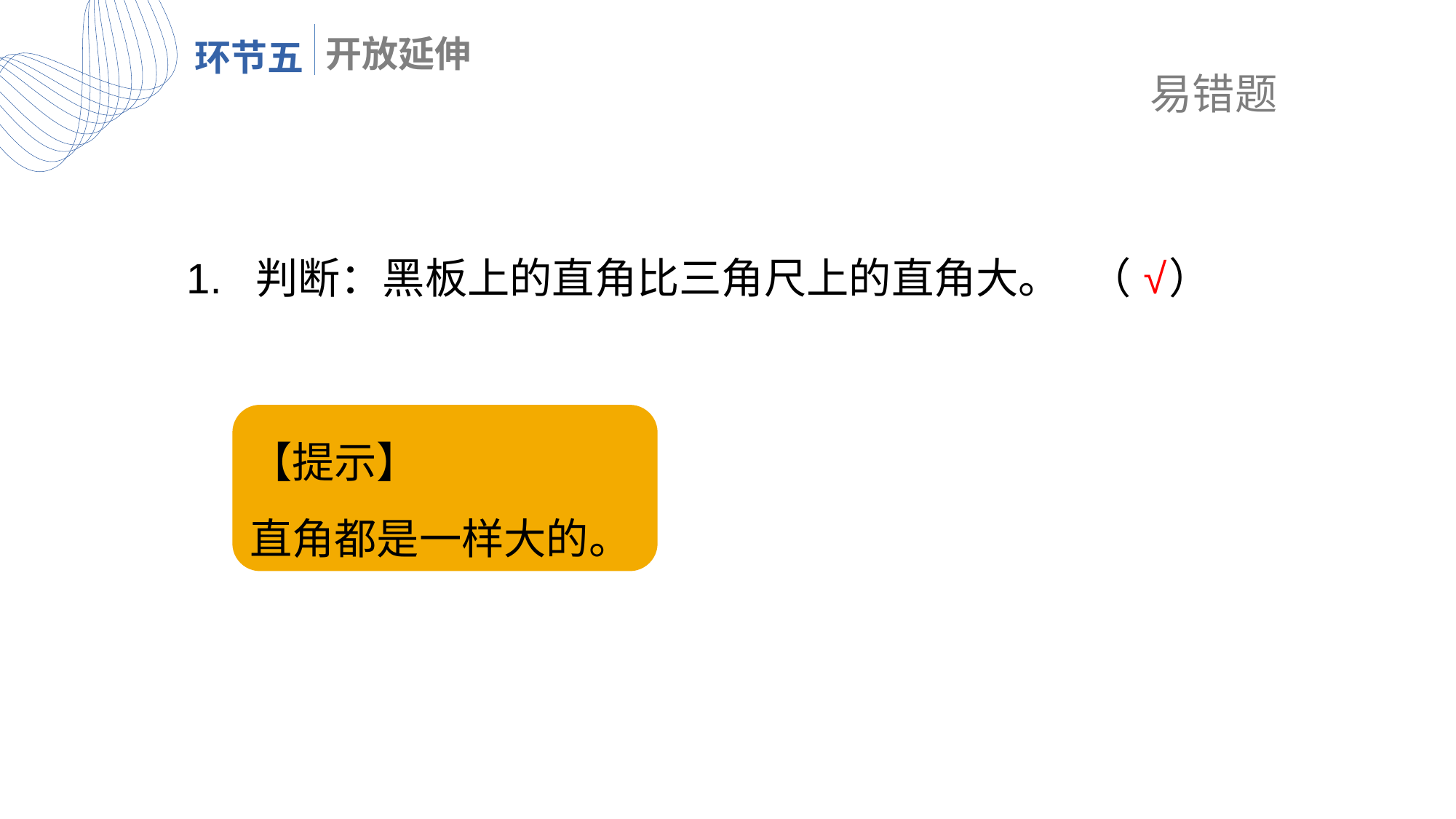

开放延伸
环节五
易错题
1.  判断：黑板上的直角比三角尺上的直角大。   （    ）
√

【提示】
直角都是一样大的。